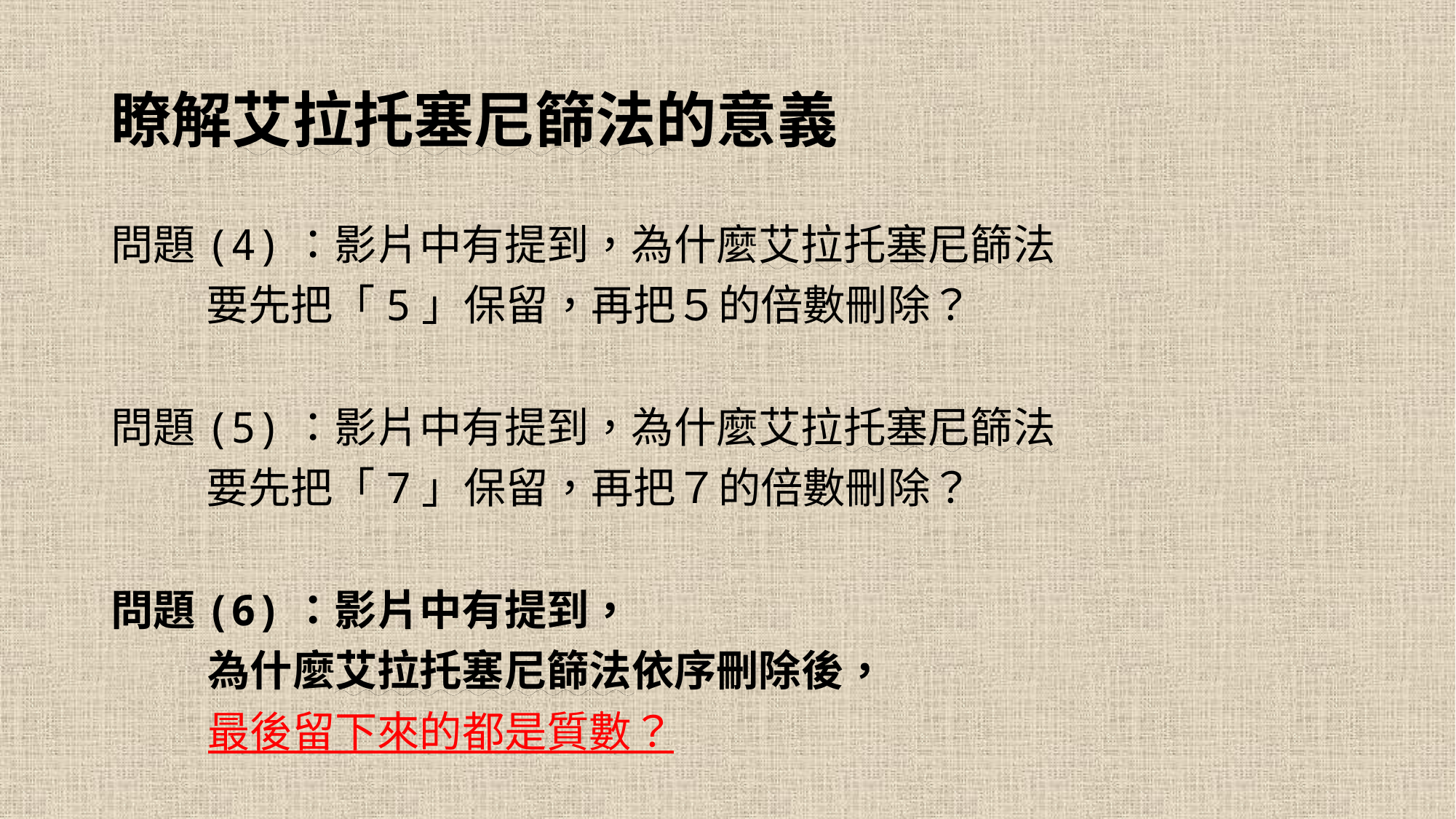

# 瞭解艾拉托塞尼篩法的意義
問題(4)：影片中有提到，為什麼艾拉托塞尼篩法
         要先把「5」保留，再把５的倍數刪除？

問題(5)：影片中有提到，為什麼艾拉托塞尼篩法
         要先把「7」保留，再把７的倍數刪除？

問題(6)：影片中有提到，
         為什麼艾拉托塞尼篩法依序刪除後，
         最後留下來的都是質數？